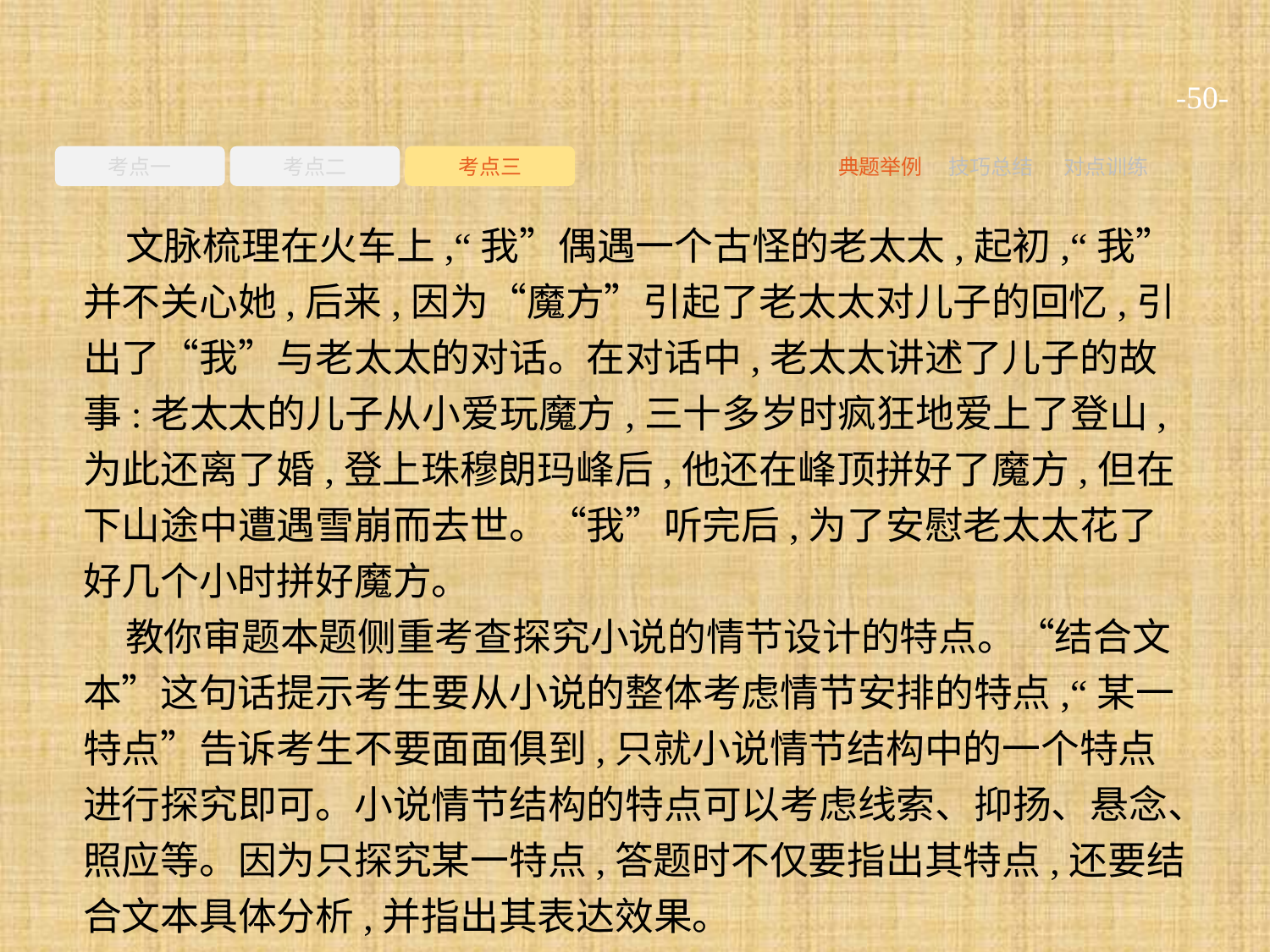

-50-
考点一
考点二
考点三
典题举例
技巧总结
对点训练
文脉梳理在火车上,“我”偶遇一个古怪的老太太,起初,“我”并不关心她,后来,因为“魔方”引起了老太太对儿子的回忆,引出了“我”与老太太的对话。在对话中,老太太讲述了儿子的故事:老太太的儿子从小爱玩魔方,三十多岁时疯狂地爱上了登山,为此还离了婚,登上珠穆朗玛峰后,他还在峰顶拼好了魔方,但在下山途中遭遇雪崩而去世。“我”听完后,为了安慰老太太花了好几个小时拼好魔方。
教你审题本题侧重考查探究小说的情节设计的特点。“结合文本”这句话提示考生要从小说的整体考虑情节安排的特点,“某一特点”告诉考生不要面面俱到,只就小说情节结构中的一个特点进行探究即可。小说情节结构的特点可以考虑线索、抑扬、悬念、照应等。因为只探究某一特点,答题时不仅要指出其特点,还要结合文本具体分析,并指出其表达效果。